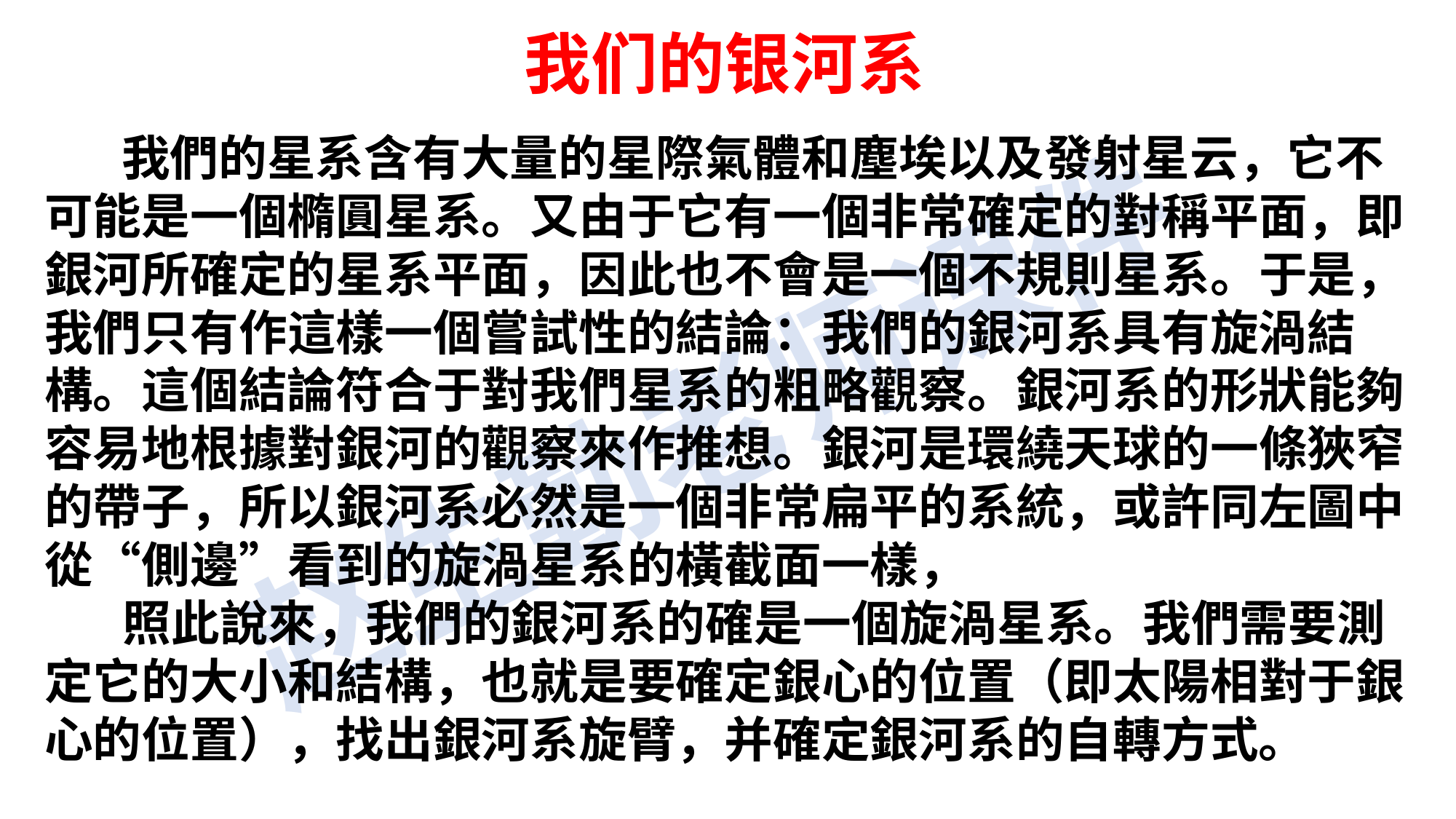

我们的银河系
      我們的星系含有大量的星際氣體和塵埃以及發射星云，它不可能是一個橢圓星系。又由于它有一個非常確定的對稱平面，即銀河所確定的星系平面，因此也不會是一個不規則星系。于是，我們只有作這樣一個嘗試性的結論：我們的銀河系具有旋渦結構。這個結論符合于對我們星系的粗略觀察。銀河系的形狀能夠容易地根據對銀河的觀察來作推想。銀河是環繞天球的一條狹窄的帶子，所以銀河系必然是一個非常扁平的系統，或許同左圖中從“側邊”看到的旋渦星系的橫截面一樣，
      照此說來，我們的銀河系的確是一個旋渦星系。我們需要測定它的大小和結構，也就是要確定銀心的位置（即太陽相對于銀心的位置），找出銀河系旋臂，并確定銀河系的自轉方式。